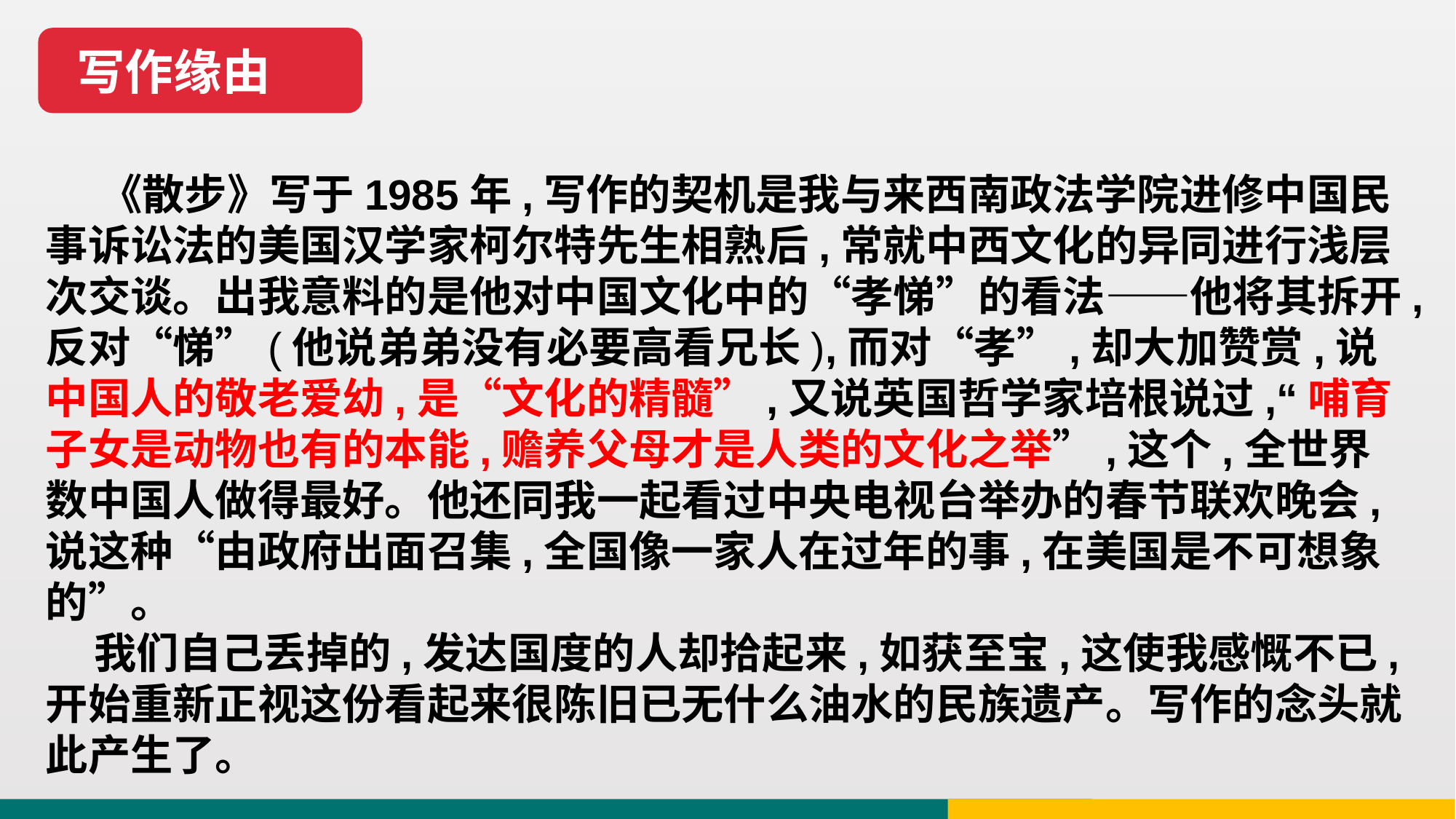

写作缘由
       《散步》写于1985年,写作的契机是我与来西南政法学院进修中国民事诉讼法的美国汉学家柯尔特先生相熟后,常就中西文化的异同进行浅层次交谈。出我意料的是他对中国文化中的“孝悌”的看法——他将其拆开,反对“悌”(他说弟弟没有必要高看兄长),而对“孝”,却大加赞赏,说中国人的敬老爱幼,是“文化的精髓”,又说英国哲学家培根说过,“哺育子女是动物也有的本能,赡养父母才是人类的文化之举”,这个,全世界数中国人做得最好。他还同我一起看过中央电视台举办的春节联欢晚会,说这种“由政府出面召集,全国像一家人在过年的事,在美国是不可想象的”。
    我们自己丢掉的,发达国度的人却拾起来,如获至宝,这使我感慨不已,开始重新正视这份看起来很陈旧已无什么油水的民族遗产。写作的念头就此产生了。